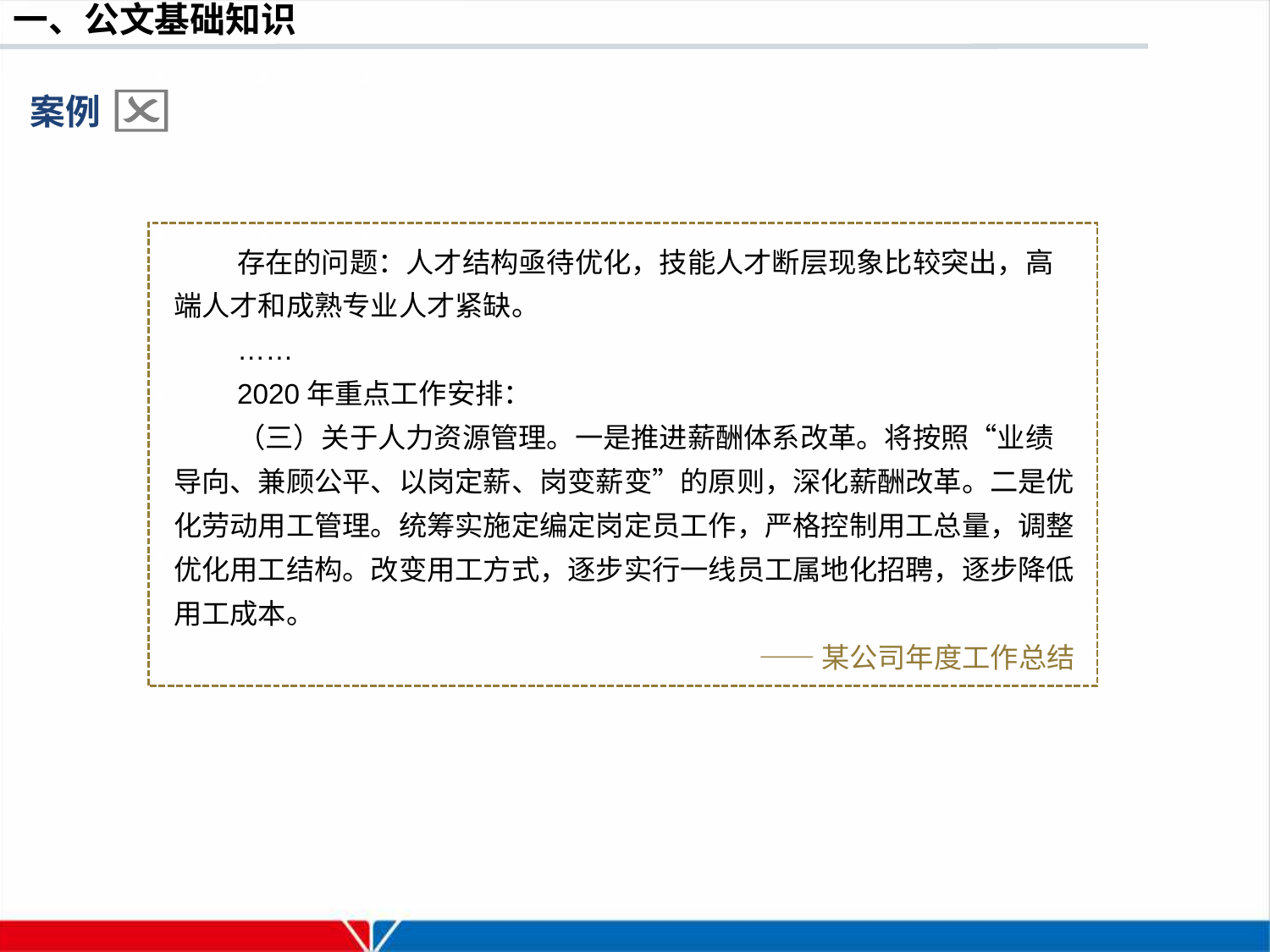

案例

存在的问题：人才结构亟待优化，技能人才断层现象比较突出，高端人才和成熟专业人才紧缺。
……
2020年重点工作安排：
（三）关于人力资源管理。一是推进薪酬体系改革。将按照“业绩导向、兼顾公平、以岗定薪、岗变薪变”的原则，深化薪酬改革。二是优化劳动用工管理。统筹实施定编定岗定员工作，严格控制用工总量，调整优化用工结构。改变用工方式，逐步实行一线员工属地化招聘，逐步降低用工成本。
——某公司年度工作总结